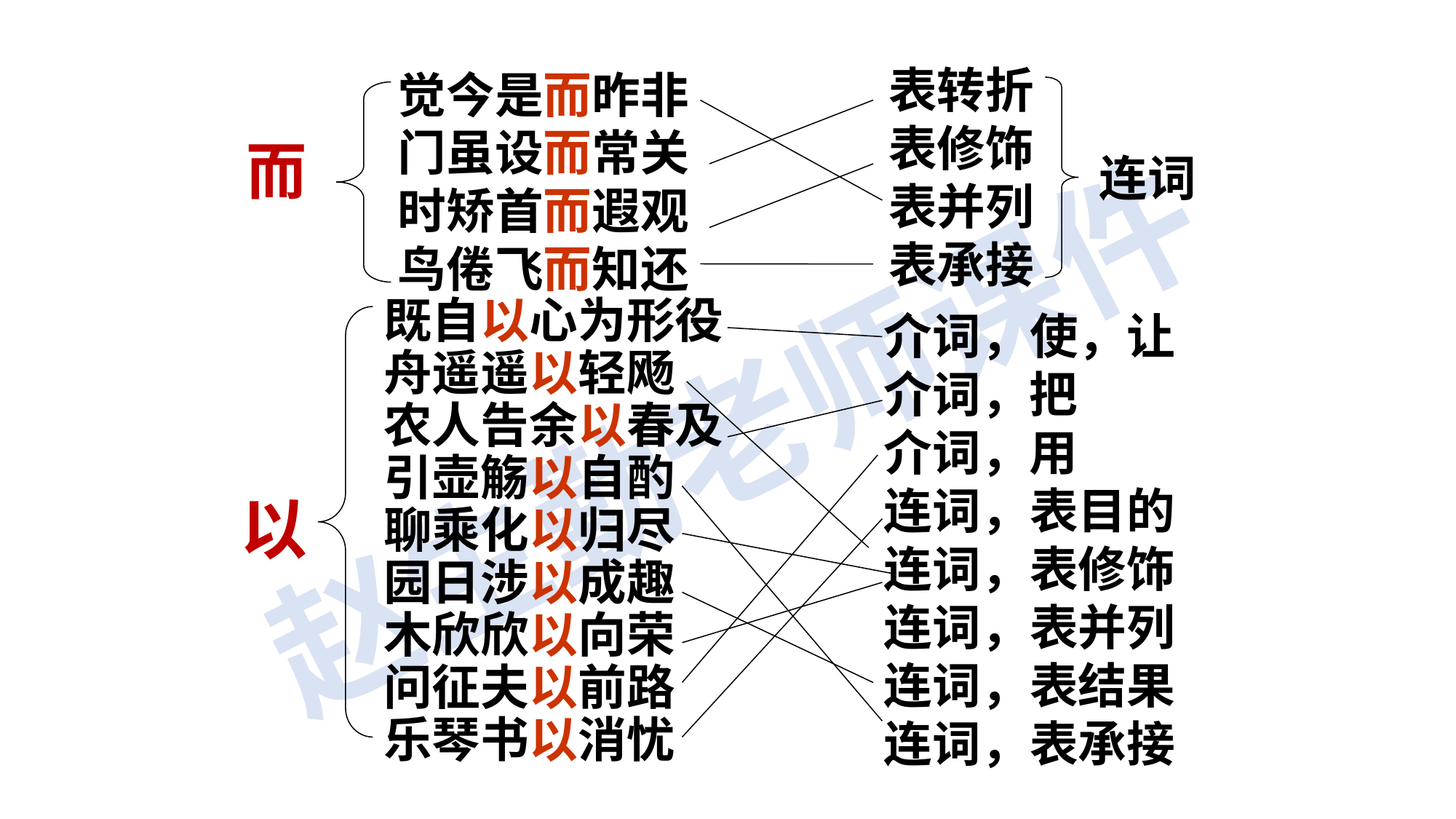

表转折
表修饰
表并列
表承接
觉今是而昨非
门虽设而常关
时矫首而遐观
鸟倦飞而知还

而
连词

既自以心为形役
舟遥遥以轻飏
农人告余以春及
引壶觞以自酌
聊乘化以归尽
园日涉以成趣
木欣欣以向荣
问征夫以前路
乐琴书以消忧
介词，使，让
介词，把
介词，用
连词，表目的
连词，表修饰
连词，表并列
连词，表结果
连词，表承接

以